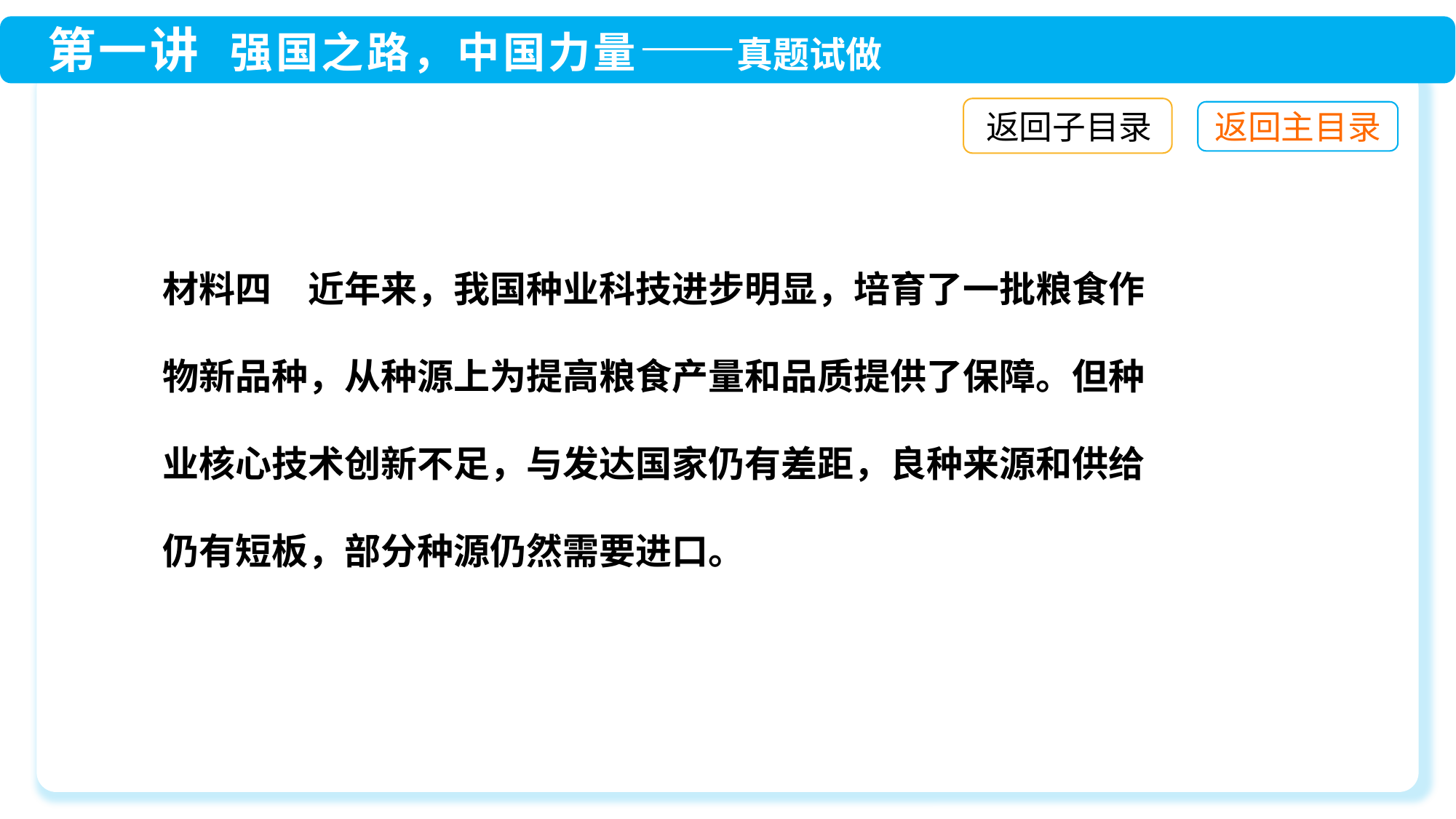

返回子目录

材料四　近年来，我国种业科技进步明显，培育了一批粮食作物新品种，从种源上为提高粮食产量和品质提供了保障。但种业核心技术创新不足，与发达国家仍有差距，良种来源和供给仍有短板，部分种源仍然需要进口。